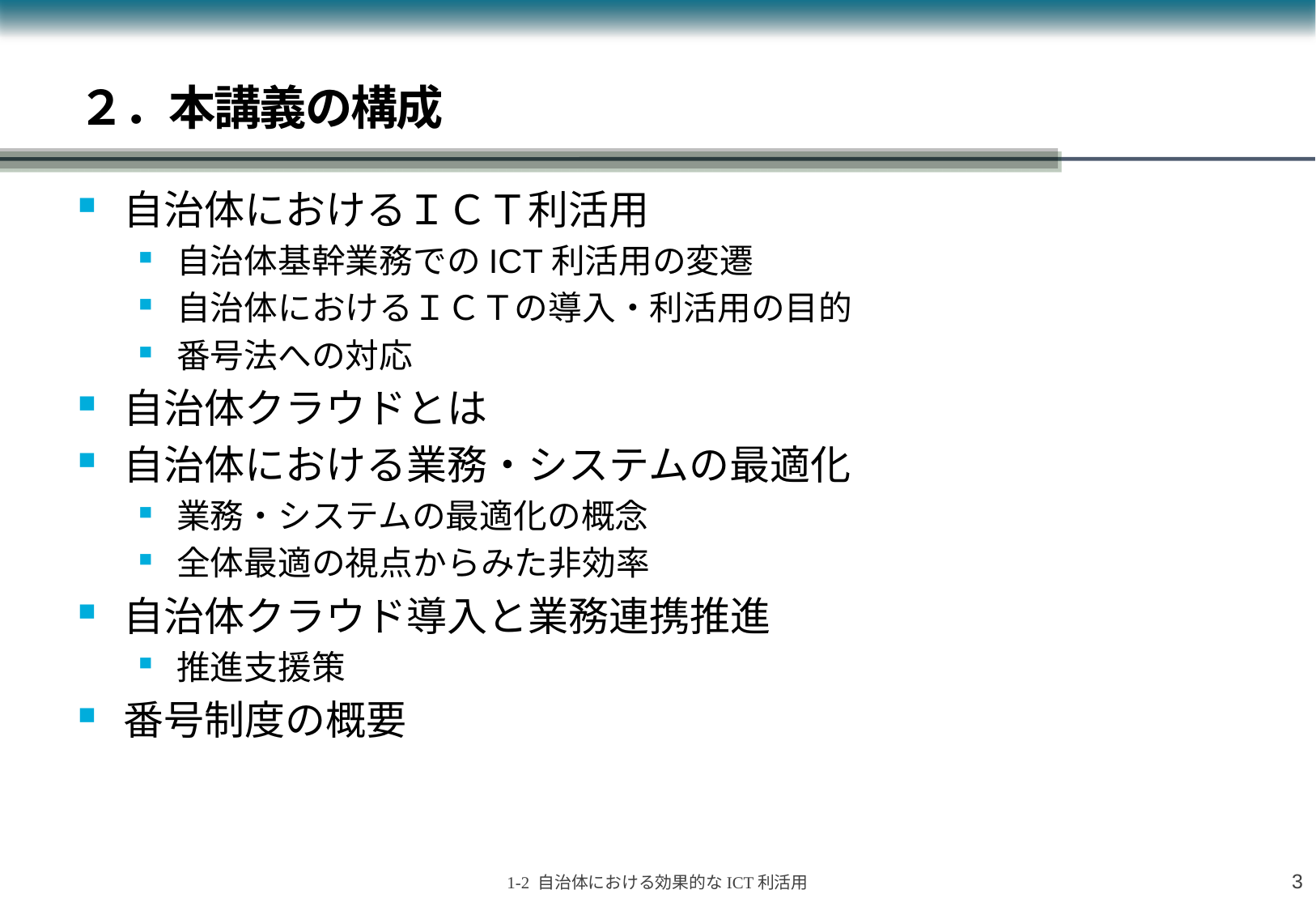

# ２．本講義の構成
自治体におけるＩＣＴ利活用
自治体基幹業務でのICT利活用の変遷
自治体におけるＩＣＴの導入・利活用の目的
番号法への対応
自治体クラウドとは
自治体における業務・システムの最適化
業務・システムの最適化の概念
全体最適の視点からみた非効率
自治体クラウド導入と業務連携推進
推進支援策
番号制度の概要
3
1-2 自治体における効果的なICT利活用